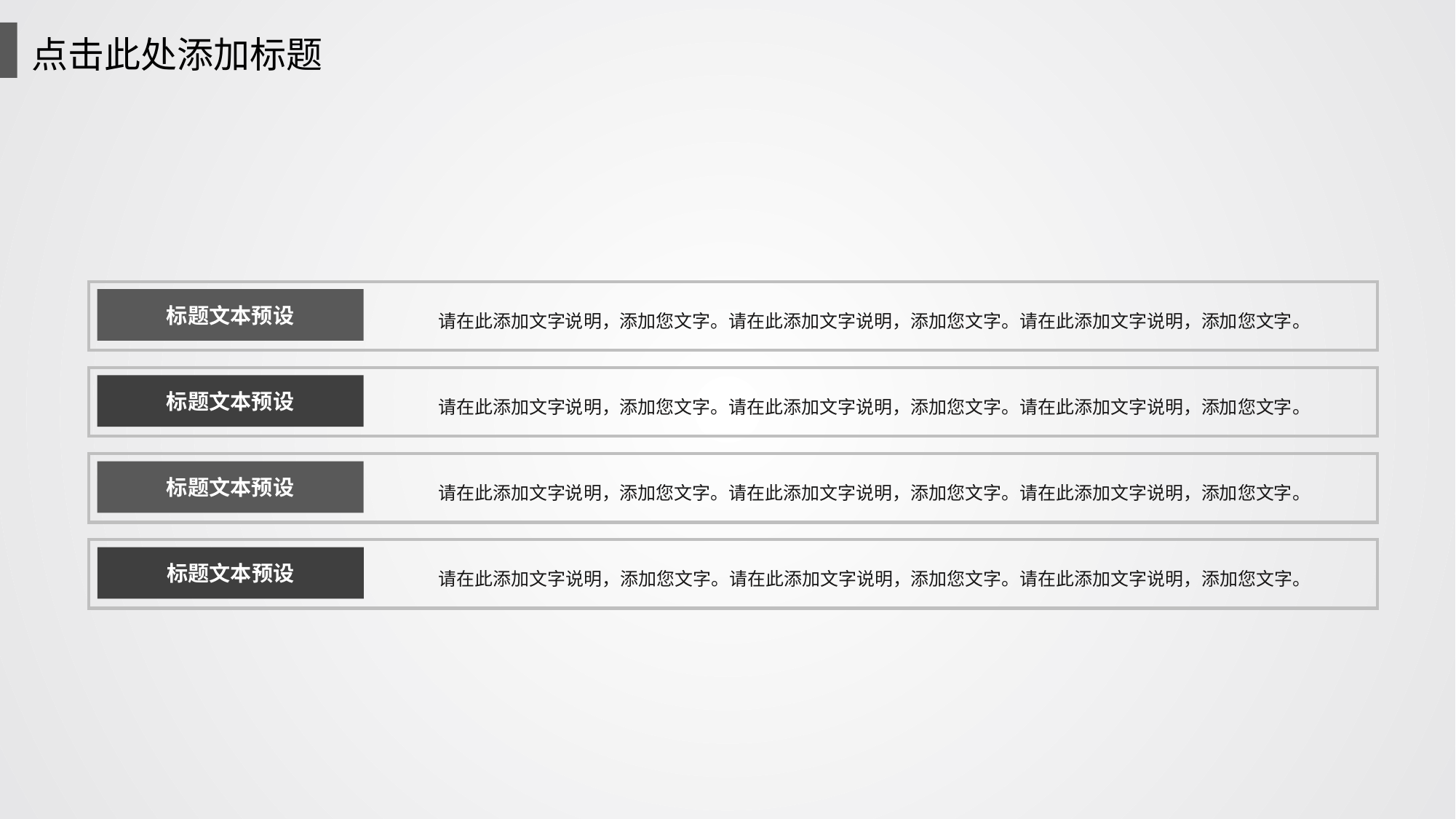

点击此处添加标题

标题文本预设
请在此添加文字说明，添加您文字。请在此添加文字说明，添加您文字。请在此添加文字说明，添加您文字。

标题文本预设
请在此添加文字说明，添加您文字。请在此添加文字说明，添加您文字。请在此添加文字说明，添加您文字。

标题文本预设
请在此添加文字说明，添加您文字。请在此添加文字说明，添加您文字。请在此添加文字说明，添加您文字。

标题文本预设
请在此添加文字说明，添加您文字。请在此添加文字说明，添加您文字。请在此添加文字说明，添加您文字。